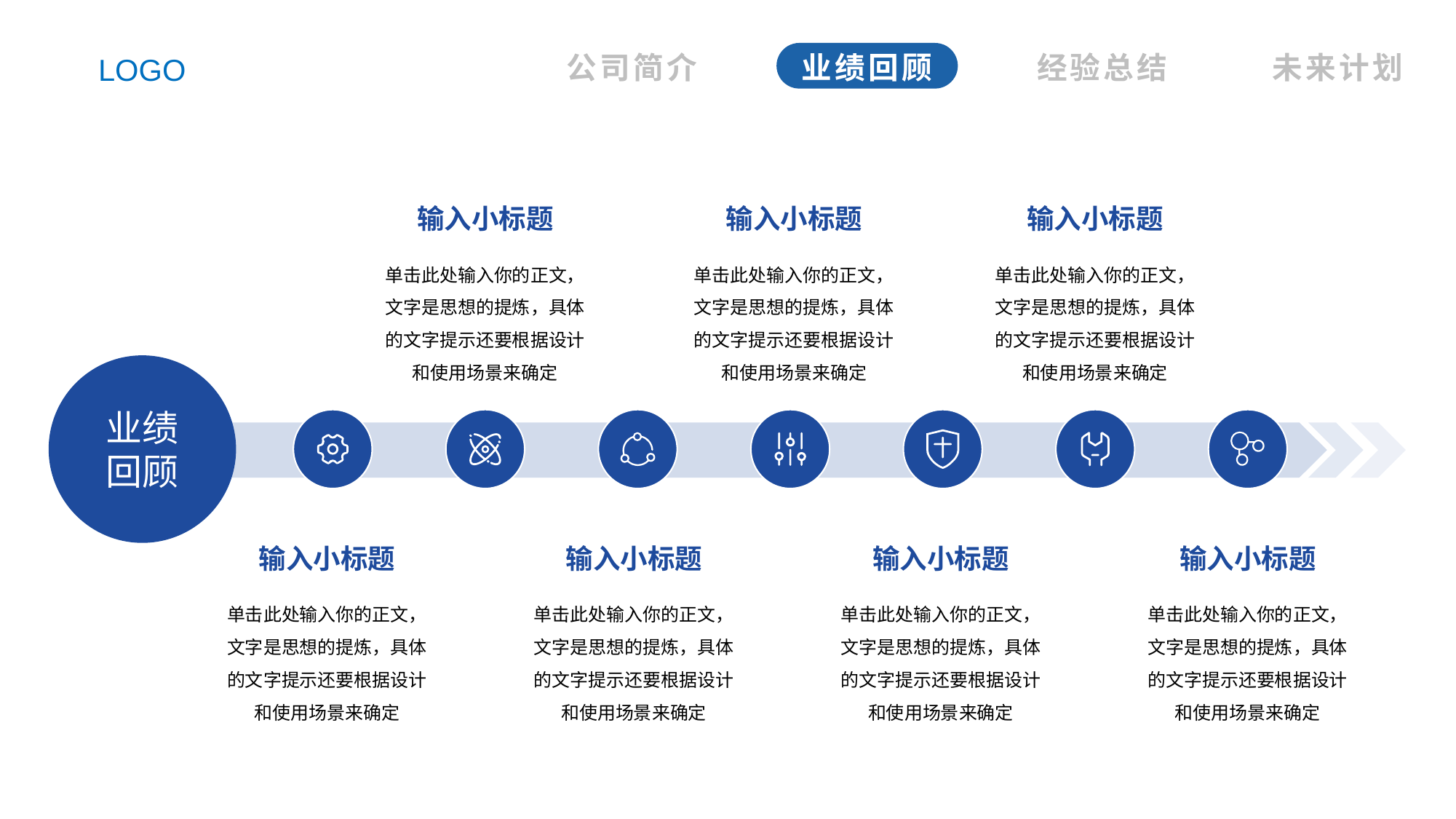

| 公司简介 | 业绩回顾 | 经验总结 | 未来计划 |
| --- | --- | --- | --- |

LOGO
输入小标题
单击此处输入你的正文，文字是思想的提炼，具体的文字提示还要根据设计和使用场景来确定
输入小标题
单击此处输入你的正文，文字是思想的提炼，具体的文字提示还要根据设计和使用场景来确定
输入小标题
单击此处输入你的正文，文字是思想的提炼，具体的文字提示还要根据设计和使用场景来确定
业绩
回顾

输入小标题
单击此处输入你的正文，文字是思想的提炼，具体的文字提示还要根据设计和使用场景来确定
输入小标题
单击此处输入你的正文，文字是思想的提炼，具体的文字提示还要根据设计和使用场景来确定
输入小标题
单击此处输入你的正文，文字是思想的提炼，具体的文字提示还要根据设计和使用场景来确定
输入小标题
单击此处输入你的正文，文字是思想的提炼，具体的文字提示还要根据设计和使用场景来确定